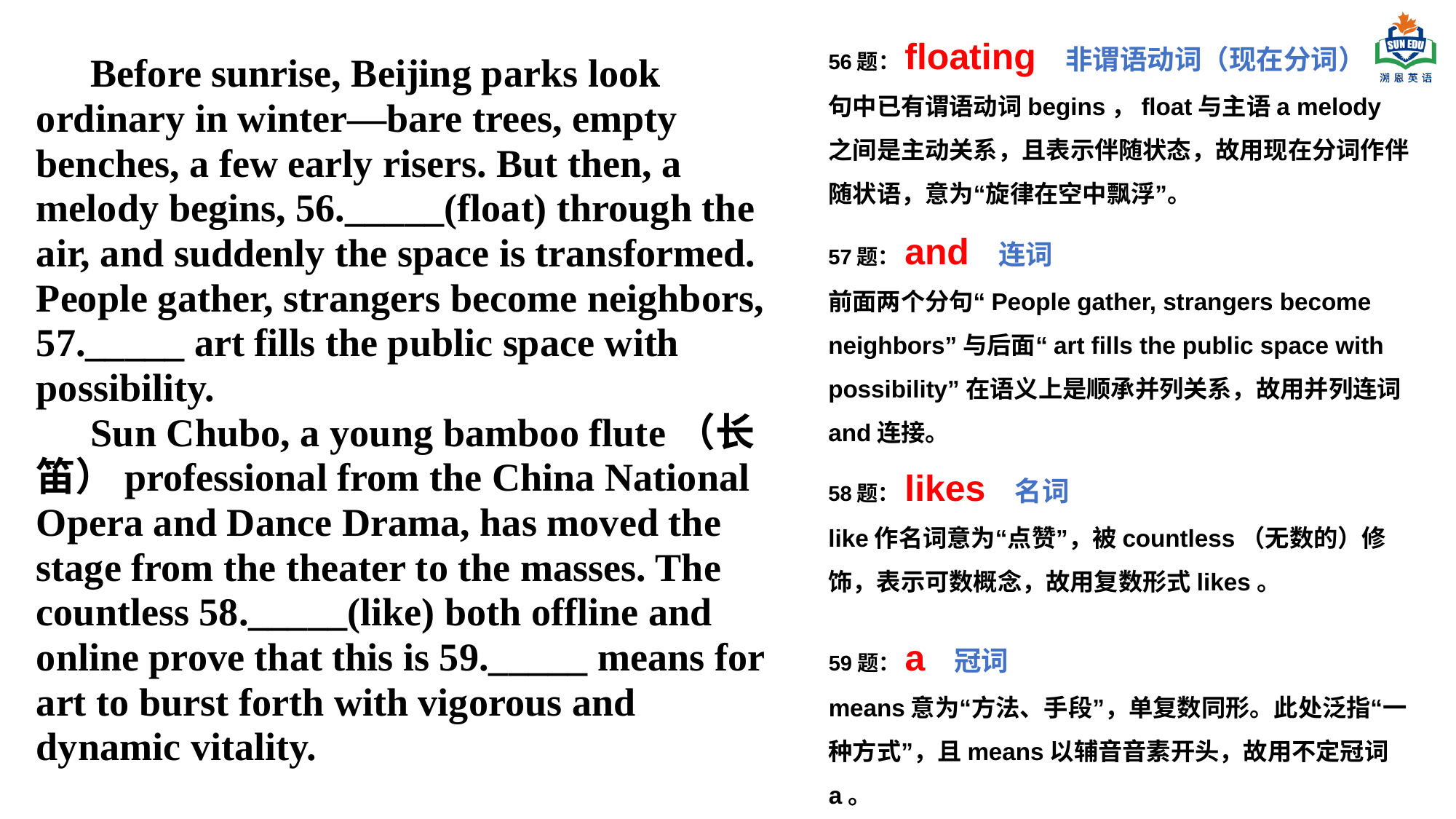

Before sunrise, Beijing parks look ordinary in winter—bare trees, empty benches, a few early risers. But then, a melody begins, 56._____(float) through the air, and suddenly the space is transformed. People gather, strangers become neighbors, 57._____ art fills the public space with possibility.
Sun Chubo, a young bamboo flute（长笛）professional from the China National Opera and Dance Drama, has moved the stage from the theater to the masses. The countless 58._____(like) both offline and online prove that this is 59._____ means for art to burst forth with vigorous and dynamic vitality.

56题：floating  非谓语动词（现在分词）
句中已有谓语动词begins，float与主语a melody之间是主动关系，且表示伴随状态，故用现在分词作伴随状语，意为“旋律在空中飘浮”。
57题：and  连词
前面两个分句“People gather, strangers become neighbors”与后面“art fills the public space with possibility”在语义上是顺承并列关系，故用并列连词and连接。
58题：likes  名词
like作名词意为“点赞”，被countless（无数的）修饰，表示可数概念，故用复数形式likes。
59题：a  冠词
means意为“方法、手段”，单复数同形。此处泛指“一种方式”，且means以辅音音素开头，故用不定冠词a。